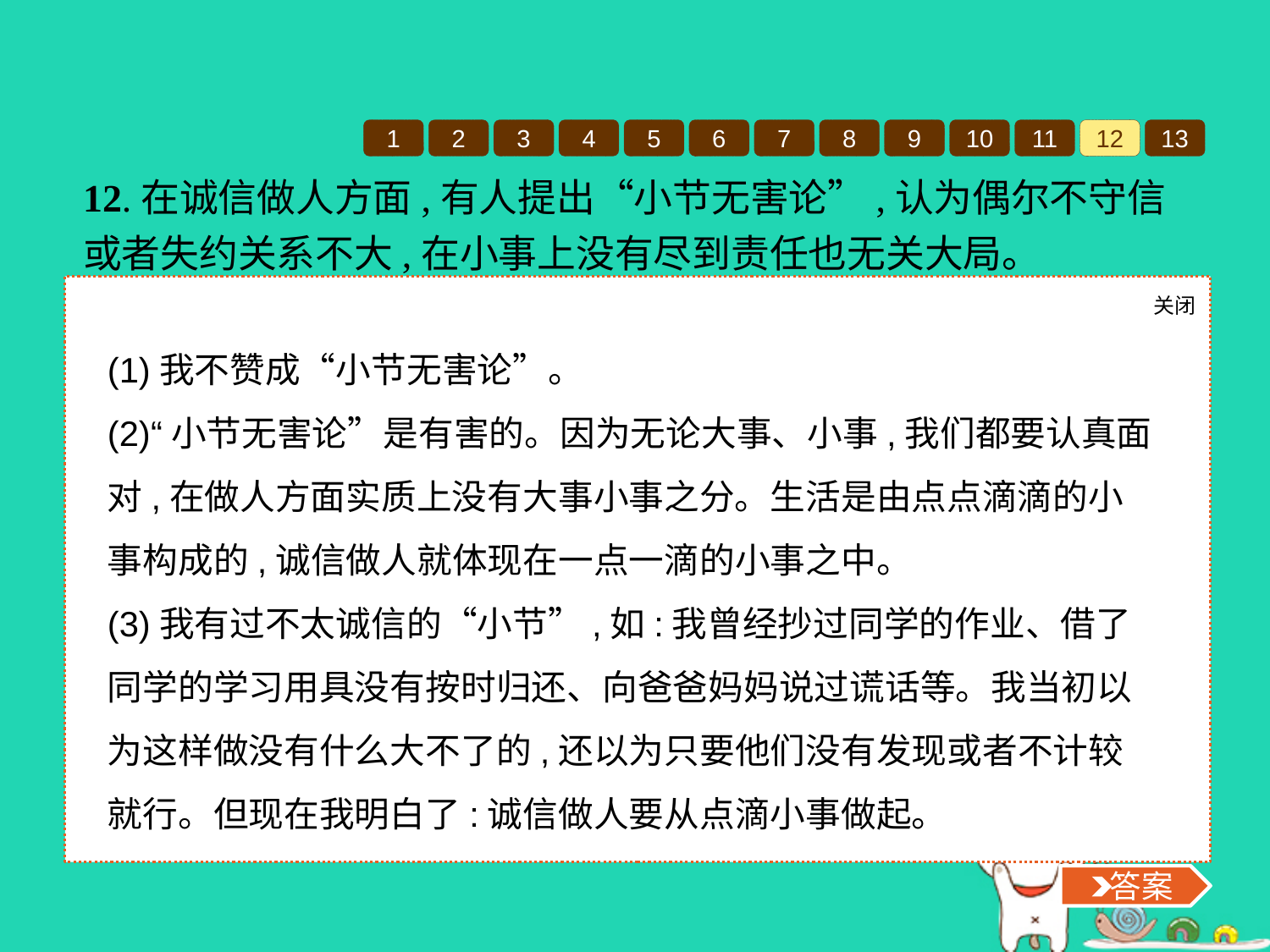

1
2
3
4
5
6
7
8
9
10
11
12
13
12.在诚信做人方面,有人提出“小节无害论”,认为偶尔不守信或者失约关系不大,在小事上没有尽到责任也无关大局。
(1)你赞成“小节无害论”吗?
(2)赞成的理由是什么?不赞成的理由是什么?
(3)自己有过不太诚信的“小节”吗?对此你体会最深的是什么?

关闭
  答案

(1)我不赞成“小节无害论”。
(2)“小节无害论”是有害的。因为无论大事、小事,我们都要认真面对,在做人方面实质上没有大事小事之分。生活是由点点滴滴的小事构成的,诚信做人就体现在一点一滴的小事之中。
(3)我有过不太诚信的“小节”,如:我曾经抄过同学的作业、借了同学的学习用具没有按时归还、向爸爸妈妈说过谎话等。我当初以为这样做没有什么大不了的,还以为只要他们没有发现或者不计较就行。但现在我明白了:诚信做人要从点滴小事做起。
  答案